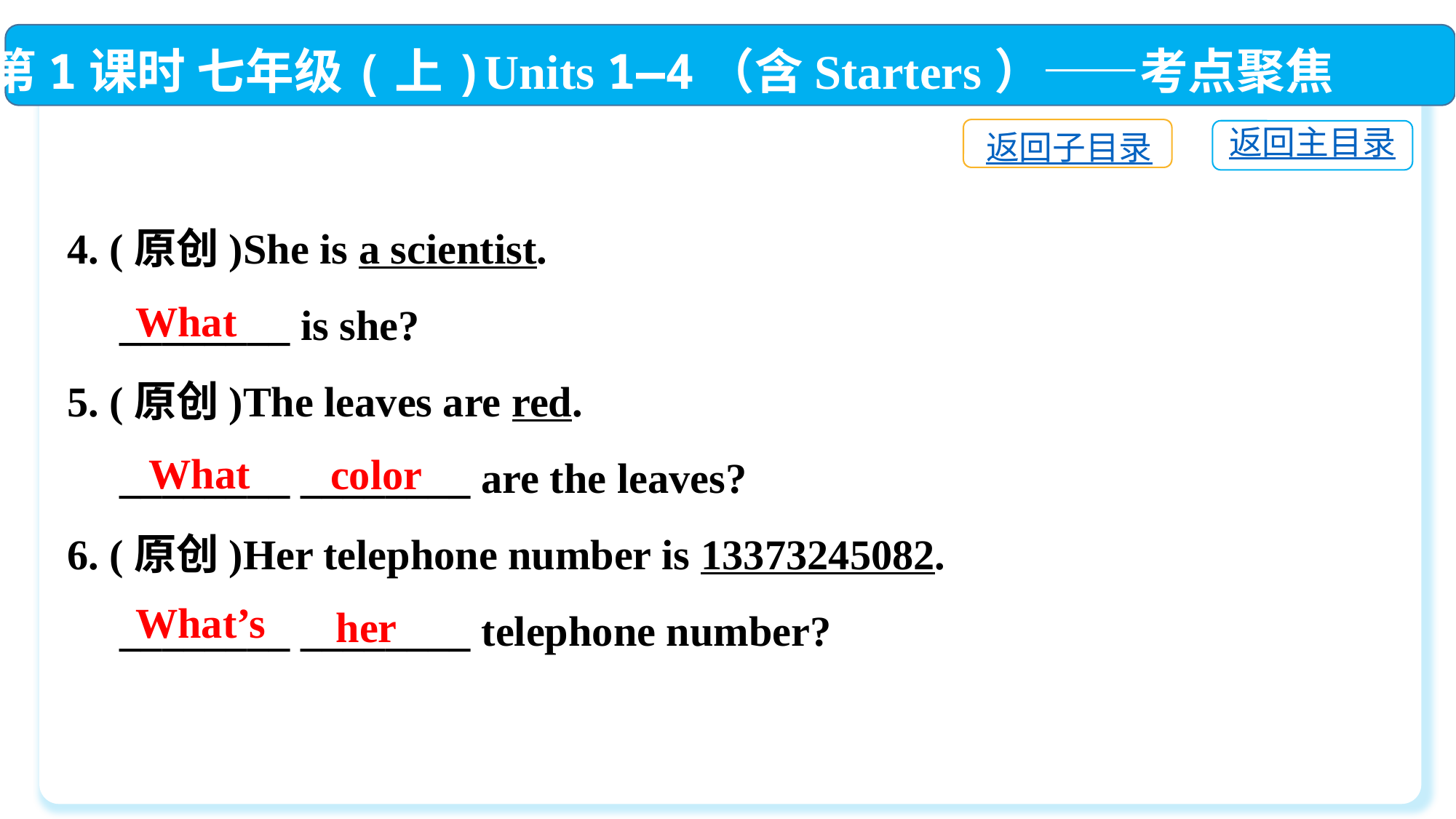

第1课时 七年级(上)Units 1—4（含Starters）——考点聚焦

返回子目录
返回主目录
4. (原创)She is a scientist.
　________ is she?
5. (原创)The leaves are red.
　________ ________ are the leaves?
6. (原创)Her telephone number is 13373245082.
　________ ________ telephone number?

What
What
color
What’s
her